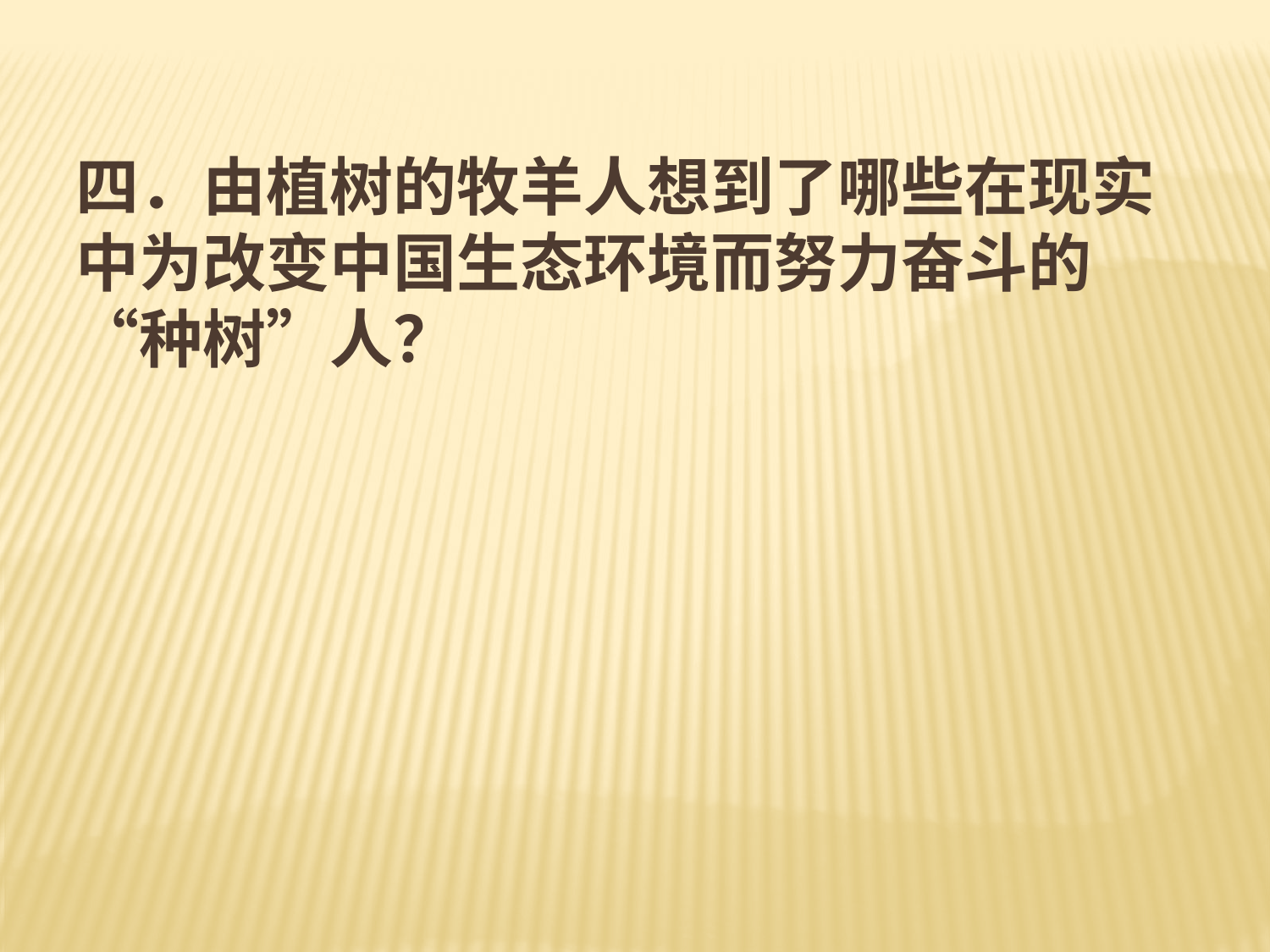

四．由植树的牧羊人想到了哪些在现实中为改变中国生态环境而努力奋斗的“种树”人？